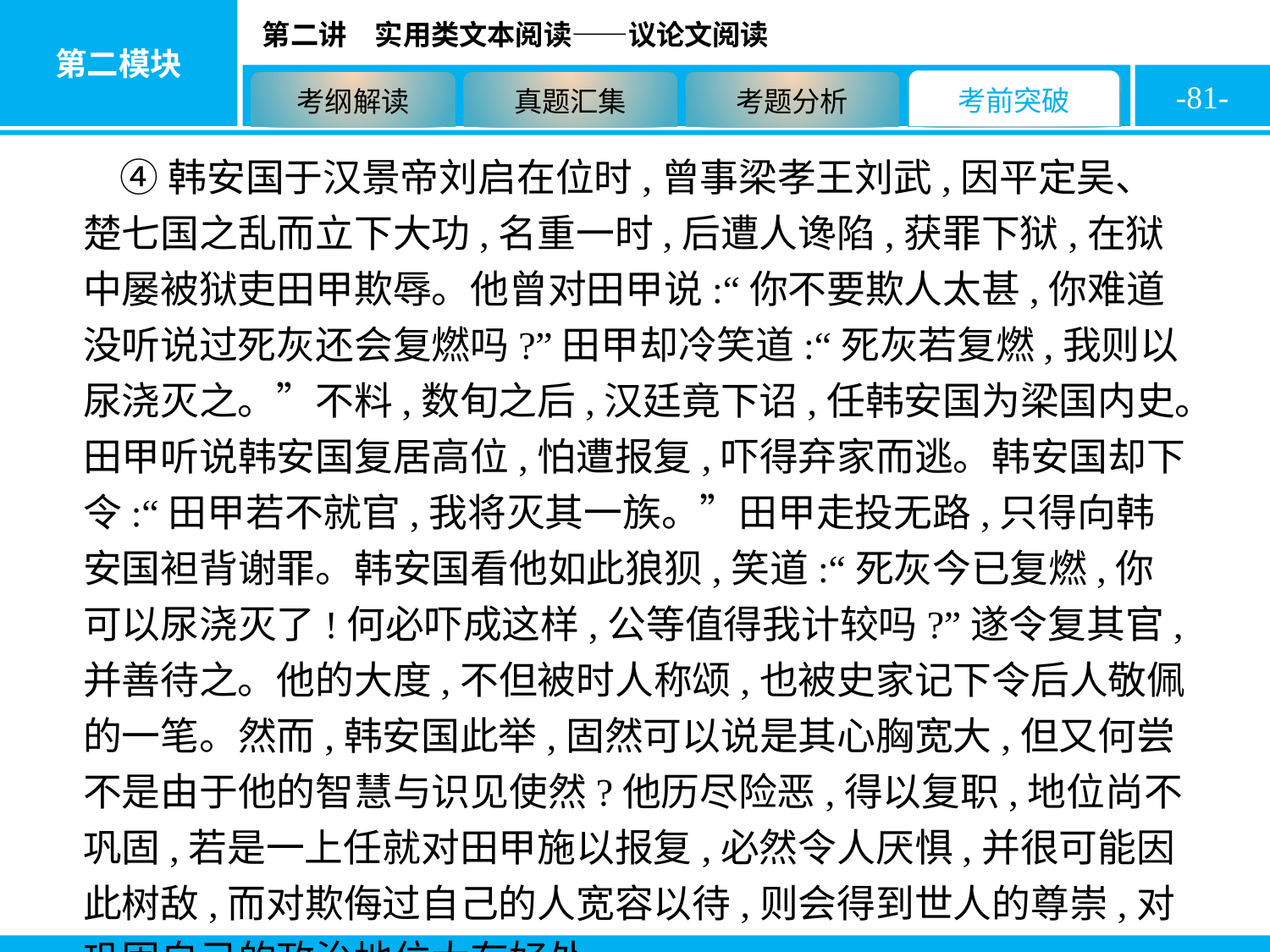

-81-
④韩安国于汉景帝刘启在位时,曾事梁孝王刘武,因平定吴、楚七国之乱而立下大功,名重一时,后遭人谗陷,获罪下狱,在狱中屡被狱吏田甲欺辱。他曾对田甲说:“你不要欺人太甚,你难道没听说过死灰还会复燃吗?”田甲却冷笑道:“死灰若复燃,我则以尿浇灭之。”不料,数旬之后,汉廷竟下诏,任韩安国为梁国内史。田甲听说韩安国复居高位,怕遭报复,吓得弃家而逃。韩安国却下令:“田甲若不就官,我将灭其一族。”田甲走投无路,只得向韩安国袒背谢罪。韩安国看他如此狼狈,笑道:“死灰今已复燃,你可以尿浇灭了!何必吓成这样,公等值得我计较吗?”遂令复其官,并善待之。他的大度,不但被时人称颂,也被史家记下令后人敬佩的一笔。然而,韩安国此举,固然可以说是其心胸宽大,但又何尝不是由于他的智慧与识见使然?他历尽险恶,得以复职,地位尚不巩固,若是一上任就对田甲施以报复,必然令人厌惧,并很可能因此树敌,而对欺侮过自己的人宽容以待,则会得到世人的尊崇,对巩固自己的政治地位大有好处。